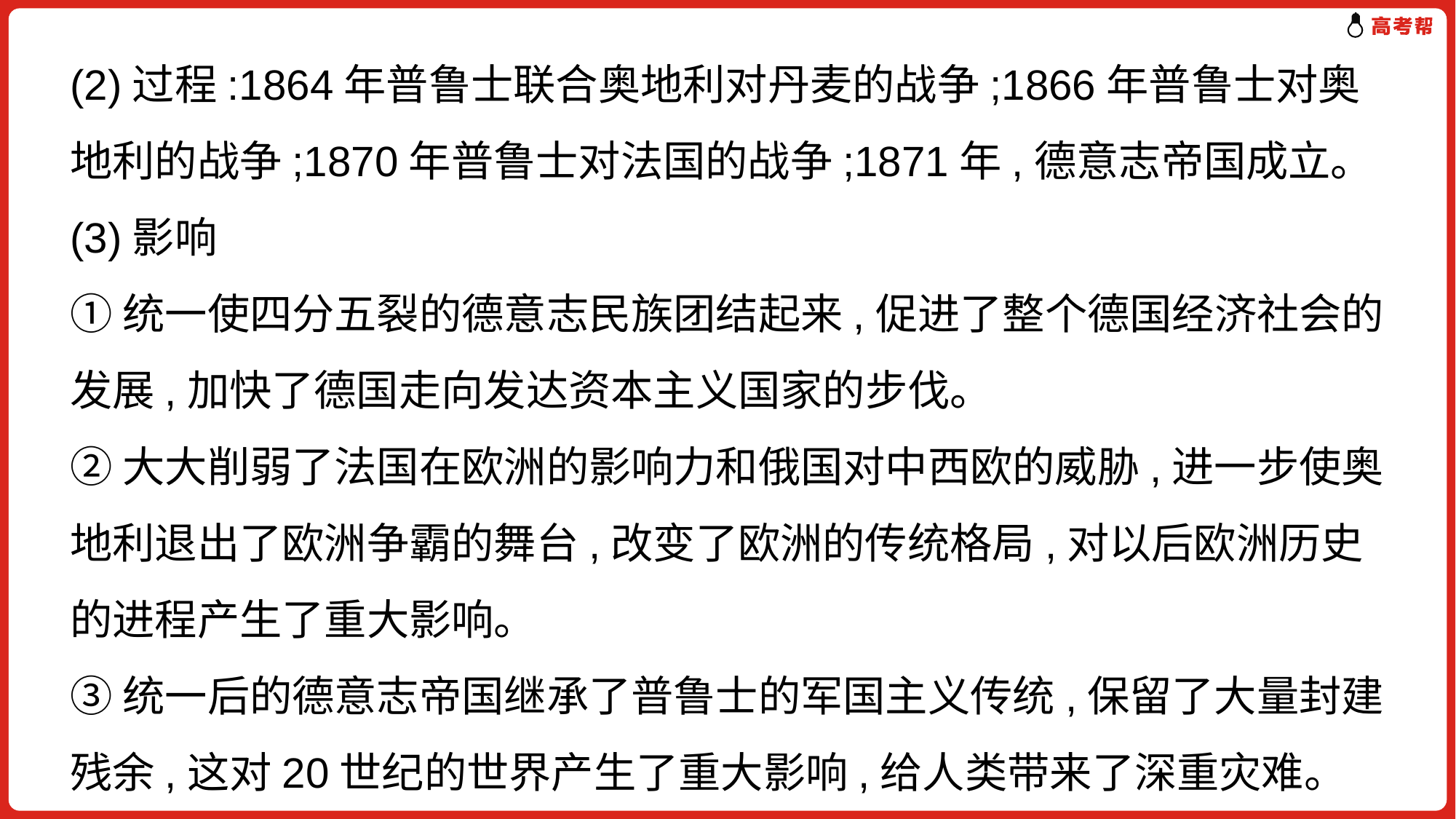

(2)过程:1864年普鲁士联合奥地利对丹麦的战争;1866年普鲁士对奥地利的战争;1870年普鲁士对法国的战争;1871年,德意志帝国成立。
(3)影响
①统一使四分五裂的德意志民族团结起来,促进了整个德国经济社会的发展,加快了德国走向发达资本主义国家的步伐。
②大大削弱了法国在欧洲的影响力和俄国对中西欧的威胁,进一步使奥地利退出了欧洲争霸的舞台,改变了欧洲的传统格局,对以后欧洲历史的进程产生了重大影响。
③统一后的德意志帝国继承了普鲁士的军国主义传统,保留了大量封建残余,这对20世纪的世界产生了重大影响,给人类带来了深重灾难。